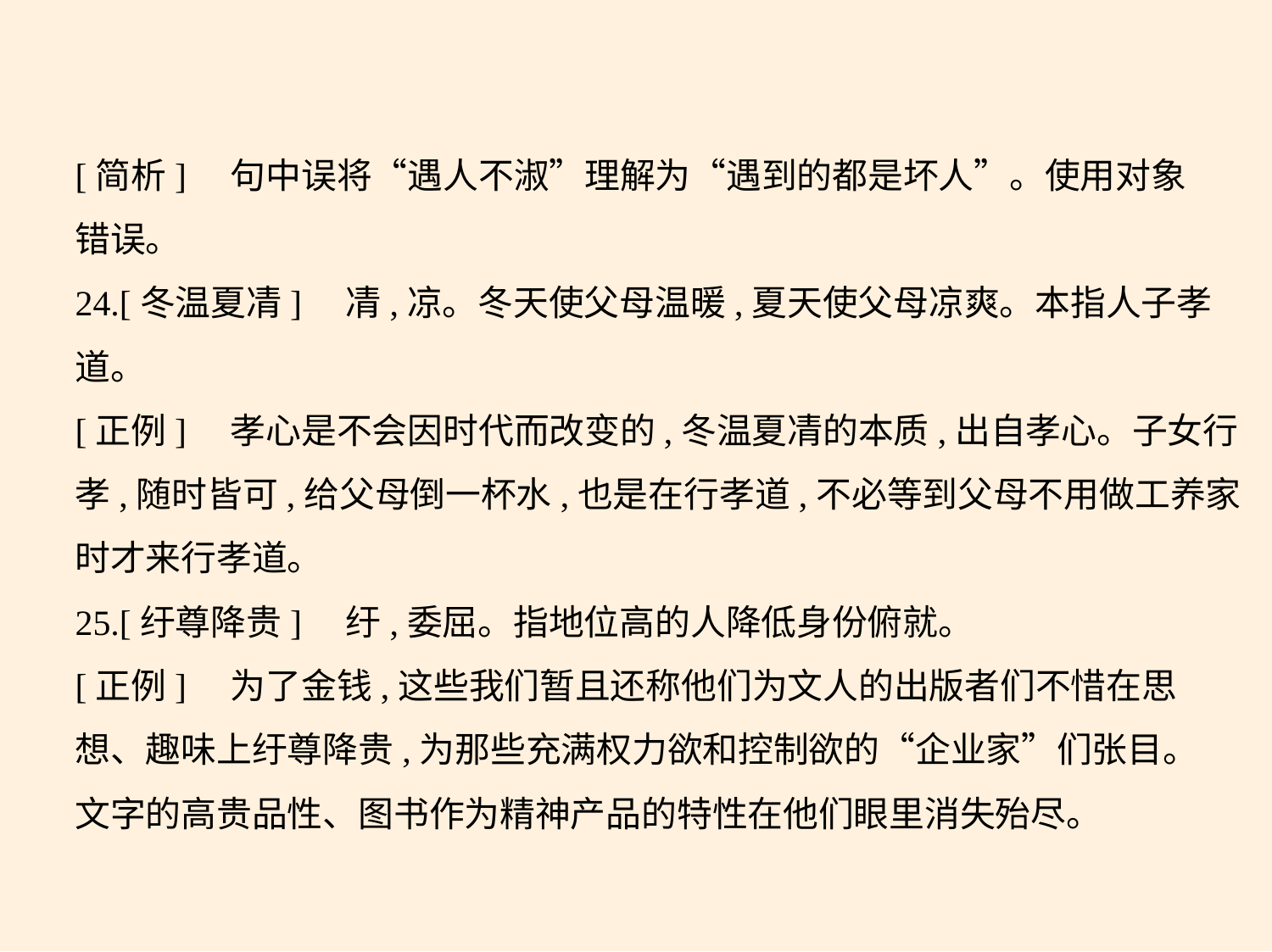

[简析]　句中误将“遇人不淑”理解为“遇到的都是坏人”。使用对象
错误。
24.[冬温夏凊]　凊,凉。冬天使父母温暖,夏天使父母凉爽。本指人子孝
道。
[正例]　孝心是不会因时代而改变的,冬温夏凊的本质,出自孝心。子女行
孝,随时皆可,给父母倒一杯水,也是在行孝道,不必等到父母不用做工养家
时才来行孝道。
25.[纡尊降贵]　纡,委屈。指地位高的人降低身份俯就。
[正例]　为了金钱,这些我们暂且还称他们为文人的出版者们不惜在思
想、趣味上纡尊降贵,为那些充满权力欲和控制欲的“企业家”们张目。
文字的高贵品性、图书作为精神产品的特性在他们眼里消失殆尽。